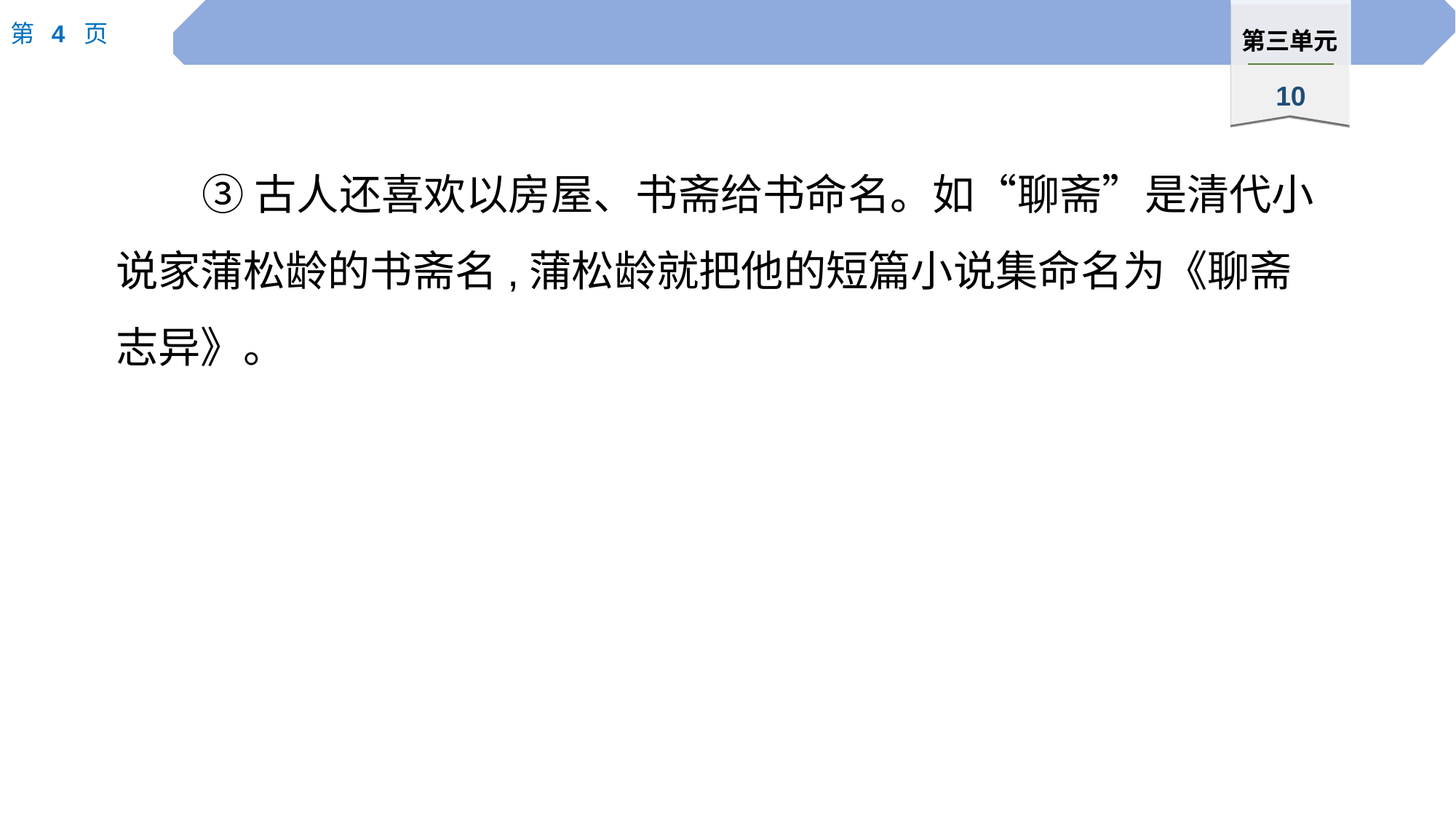

③古人还喜欢以房屋、书斋给书命名。如“聊斋”是清代小说家蒲松龄的书斋名,蒲松龄就把他的短篇小说集命名为《聊斋志异》。